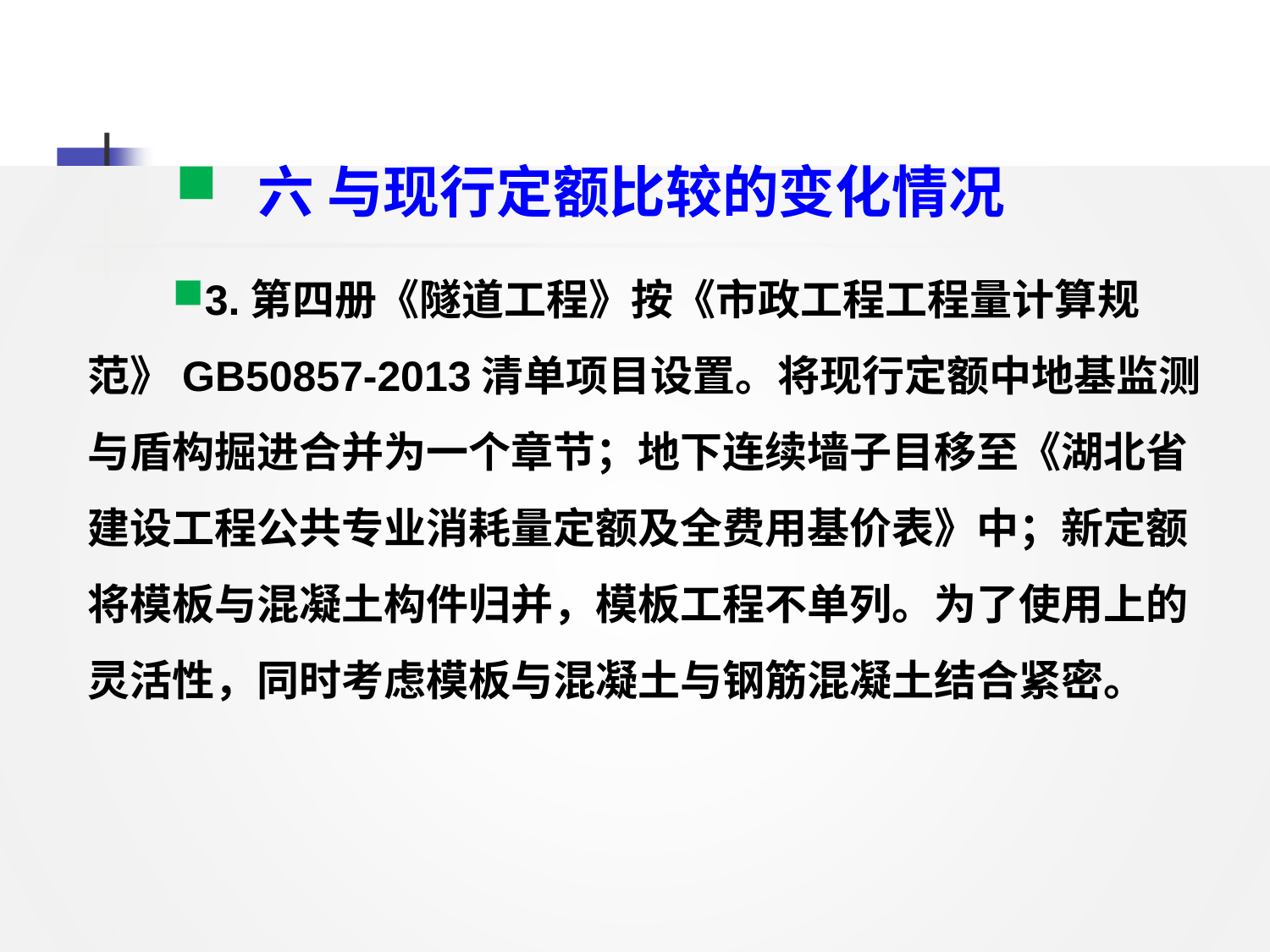

六 与现行定额比较的变化情况
3.第四册《隧道工程》按《市政工程工程量计算规范》GB50857-2013清单项目设置。将现行定额中地基监测与盾构掘进合并为一个章节；地下连续墙子目移至《湖北省建设工程公共专业消耗量定额及全费用基价表》中；新定额将模板与混凝土构件归并，模板工程不单列。为了使用上的灵活性，同时考虑模板与混凝土与钢筋混凝土结合紧密。